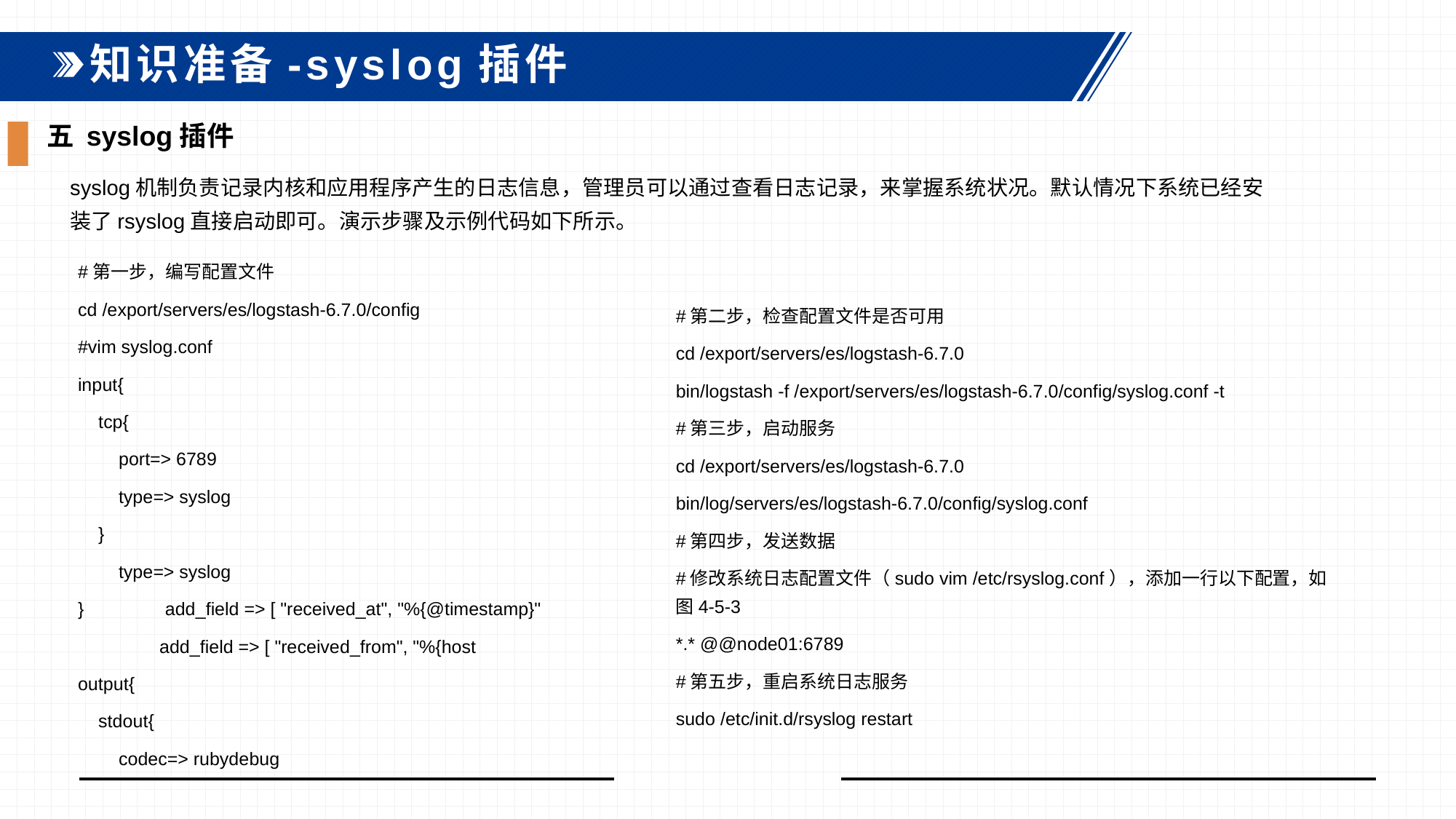

知识准备-syslog插件
五 syslog插件
syslog机制负责记录内核和应用程序产生的日志信息，管理员可以通过查看日志记录，来掌握系统状况。默认情况下系统已经安装了rsyslog直接启动即可。演示步骤及示例代码如下所示。

#第一步，编写配置文件
cd /export/servers/es/logstash-6.7.0/config
#vim syslog.conf
input{
    tcp{
        port=> 6789
        type=> syslog
    }
        type=> syslog
}                add_field => [ "received_at", "%{@timestamp}"
                add_field => [ "received_from", "%{host
output{
    stdout{
        codec=> rubydebug
#第二步，检查配置文件是否可用
cd /export/servers/es/logstash-6.7.0
bin/logstash -f /export/servers/es/logstash-6.7.0/config/syslog.conf -t
#第三步，启动服务
cd /export/servers/es/logstash-6.7.0
bin/log/servers/es/logstash-6.7.0/config/syslog.conf
#第四步，发送数据
#修改系统日志配置文件（sudo vim /etc/rsyslog.conf），添加一行以下配置，如图4-5-3
*.* @@node01:6789
#第五步，重启系统日志服务
sudo /etc/init.d/rsyslog restart